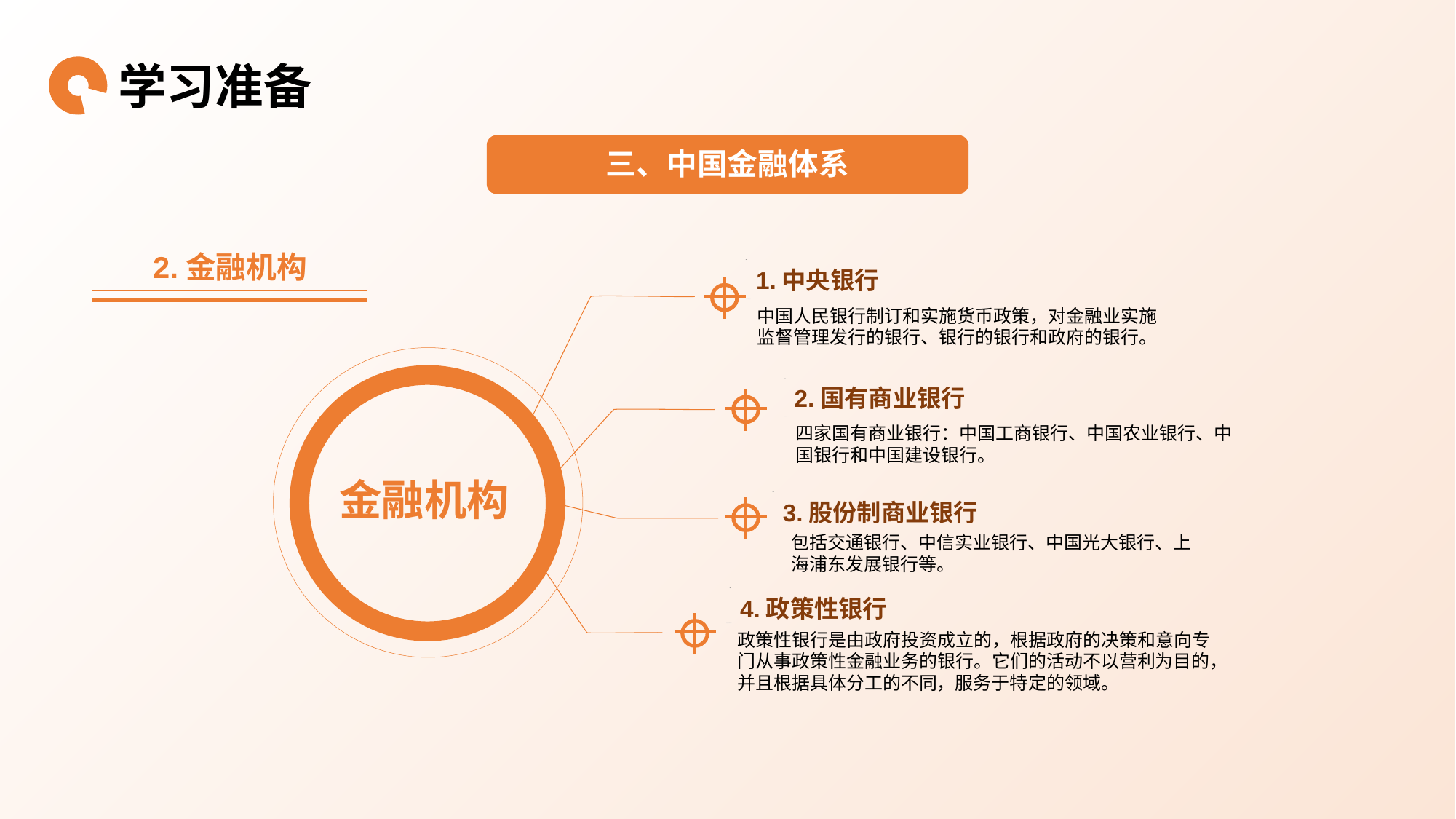

学习准备

三、中国金融体系
2.金融机构
1.中央银行

中国人民银行制订和实施货币政策，对金融业实施监督管理发行的银行、银行的银行和政府的银行。

2.国有商业银行

四家国有商业银行：中国工商银行、中国农业银行、中国银行和中国建设银行。
金融机构
3.股份制商业银行

包括交通银行、中信实业银行、中国光大银行、上海浦东发展银行等。

4.政策性银行

政策性银行是由政府投资成立的，根据政府的决策和意向专门从事政策性金融业务的银行。它们的活动不以营利为目的，并且根据具体分工的不同，服务于特定的领域。